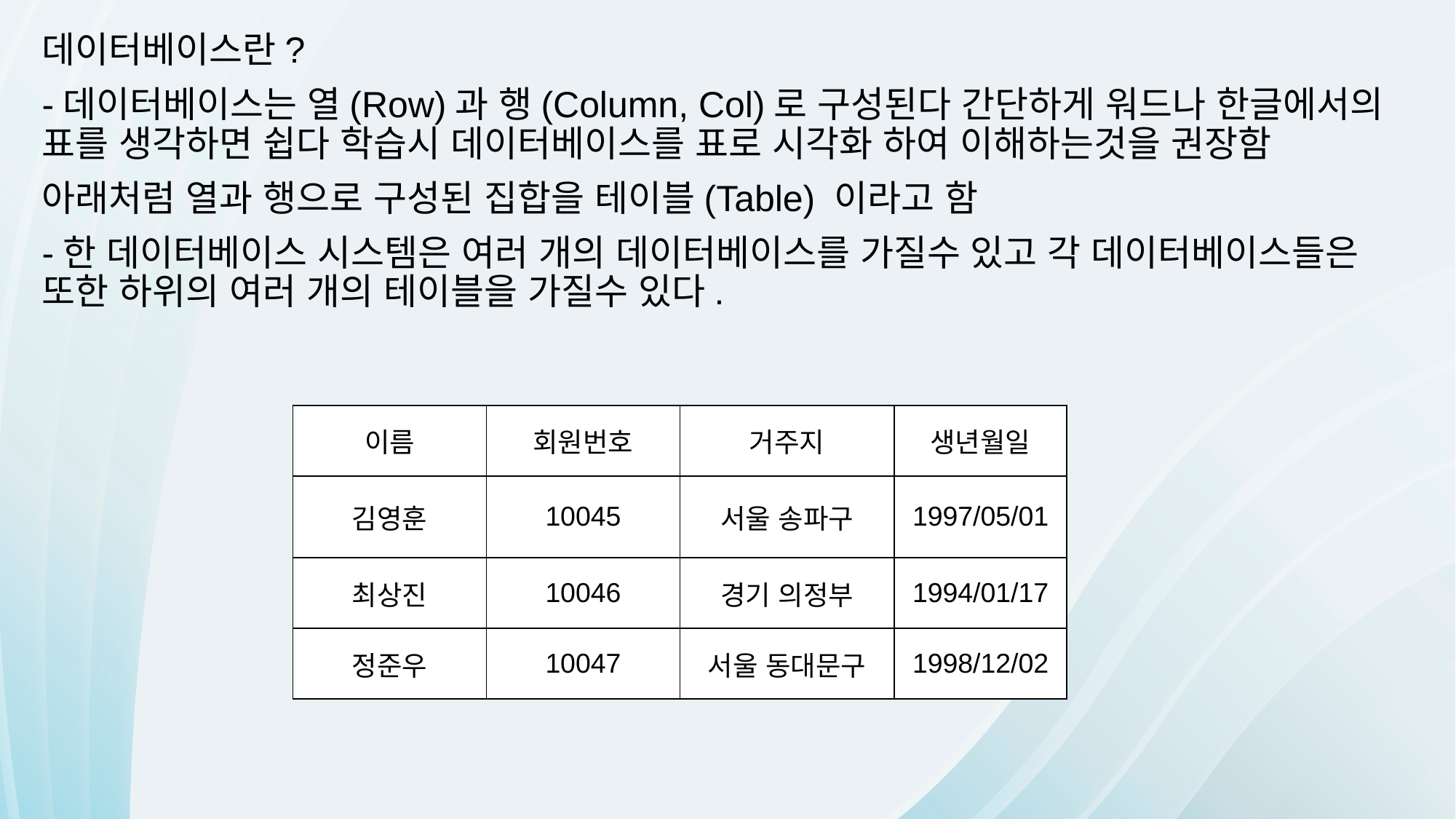

데이터베이스란?
-데이터베이스는 열(Row)과 행(Column, Col)로 구성된다 간단하게 워드나 한글에서의 표를 생각하면 쉽다 학습시 데이터베이스를 표로 시각화 하여 이해하는것을 권장함
아래처럼 열과 행으로 구성된 집합을 테이블(Table) 이라고 함
-한 데이터베이스 시스템은 여러 개의 데이터베이스를 가질수 있고 각 데이터베이스들은 또한 하위의 여러 개의 테이블을 가질수 있다.

| 이름 | 회원번호 | 거주지 | 생년월일 |
| --- | --- | --- | --- |
| 김영훈 | 10045 | 서울 송파구 | 1997/05/01 |
| 최상진 | 10046 | 경기 의정부 | 1994/01/17 |
| 정준우 | 10047 | 서울 동대문구 | 1998/12/02 |